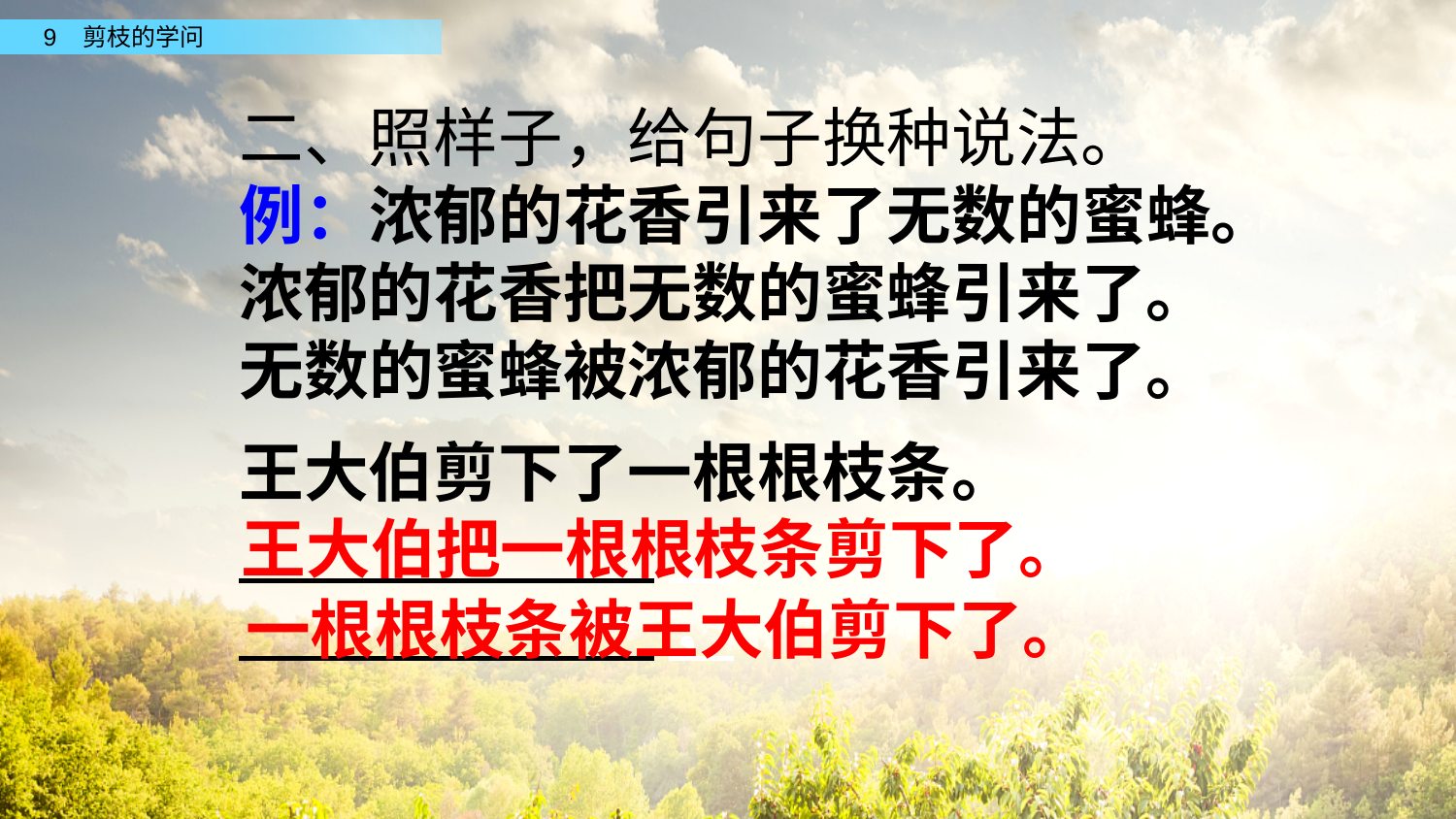

二、照样子，给句子换种说法。
例：浓郁的花香引来了无数的蜜蜂。
浓郁的花香把无数的蜜蜂引来了。
无数的蜜蜂被浓郁的花香引来了。

王大伯剪下了一根根枝条。
                            ，
                            ，
王大伯把一根根枝条剪下了。
一根根枝条被王大伯剪下了。